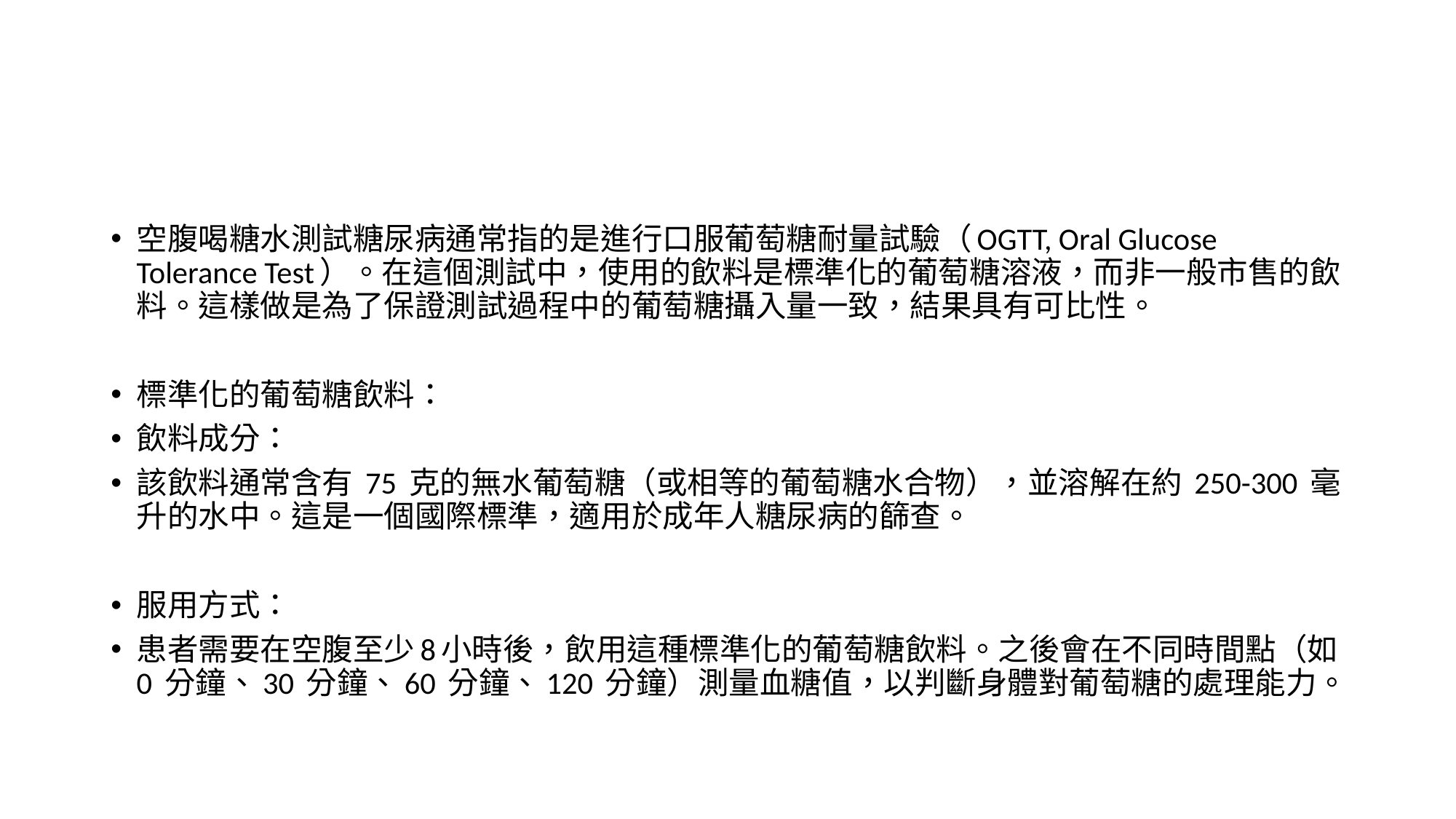

#
空腹喝糖水測試糖尿病通常指的是進行口服葡萄糖耐量試驗（OGTT, Oral Glucose Tolerance Test）。在這個測試中，使用的飲料是標準化的葡萄糖溶液，而非一般市售的飲料。這樣做是為了保證測試過程中的葡萄糖攝入量一致，結果具有可比性。

標準化的葡萄糖飲料：
飲料成分：
該飲料通常含有 75 克的無水葡萄糖（或相等的葡萄糖水合物），並溶解在約 250-300 毫升的水中。這是一個國際標準，適用於成年人糖尿病的篩查。

服用方式：
患者需要在空腹至少8小時後，飲用這種標準化的葡萄糖飲料。之後會在不同時間點（如 0 分鐘、30 分鐘、60 分鐘、120 分鐘）測量血糖值，以判斷身體對葡萄糖的處理能力。